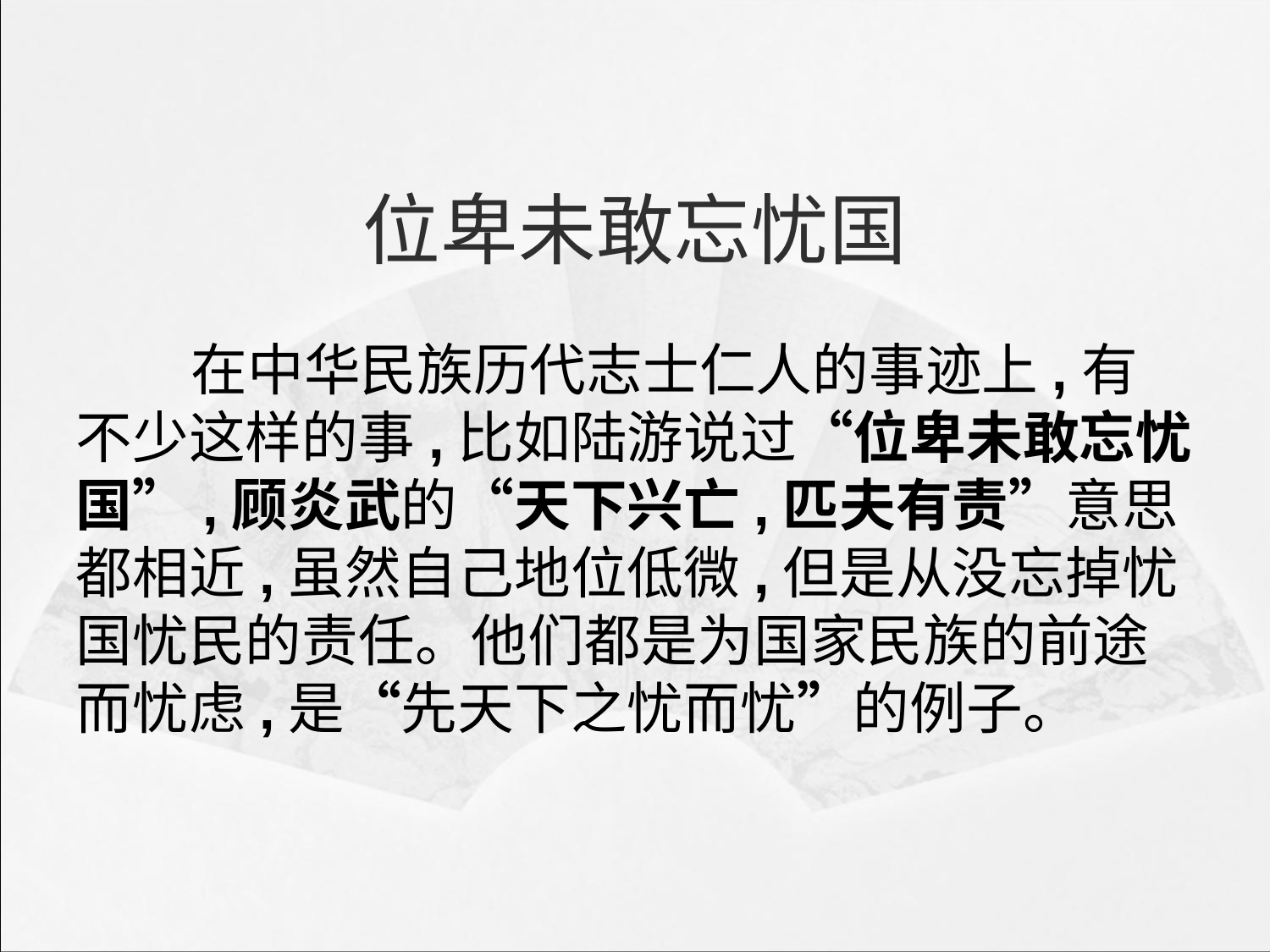

# 位卑未敢忘忧国
        在中华民族历代志士仁人的事迹上,有不少这样的事,比如陆游说过“位卑未敢忘忧国”,顾炎武的“天下兴亡,匹夫有责”意思都相近,虽然自己地位低微,但是从没忘掉忧国忧民的责任。他们都是为国家民族的前途而忧虑,是“先天下之忧而忧”的例子。